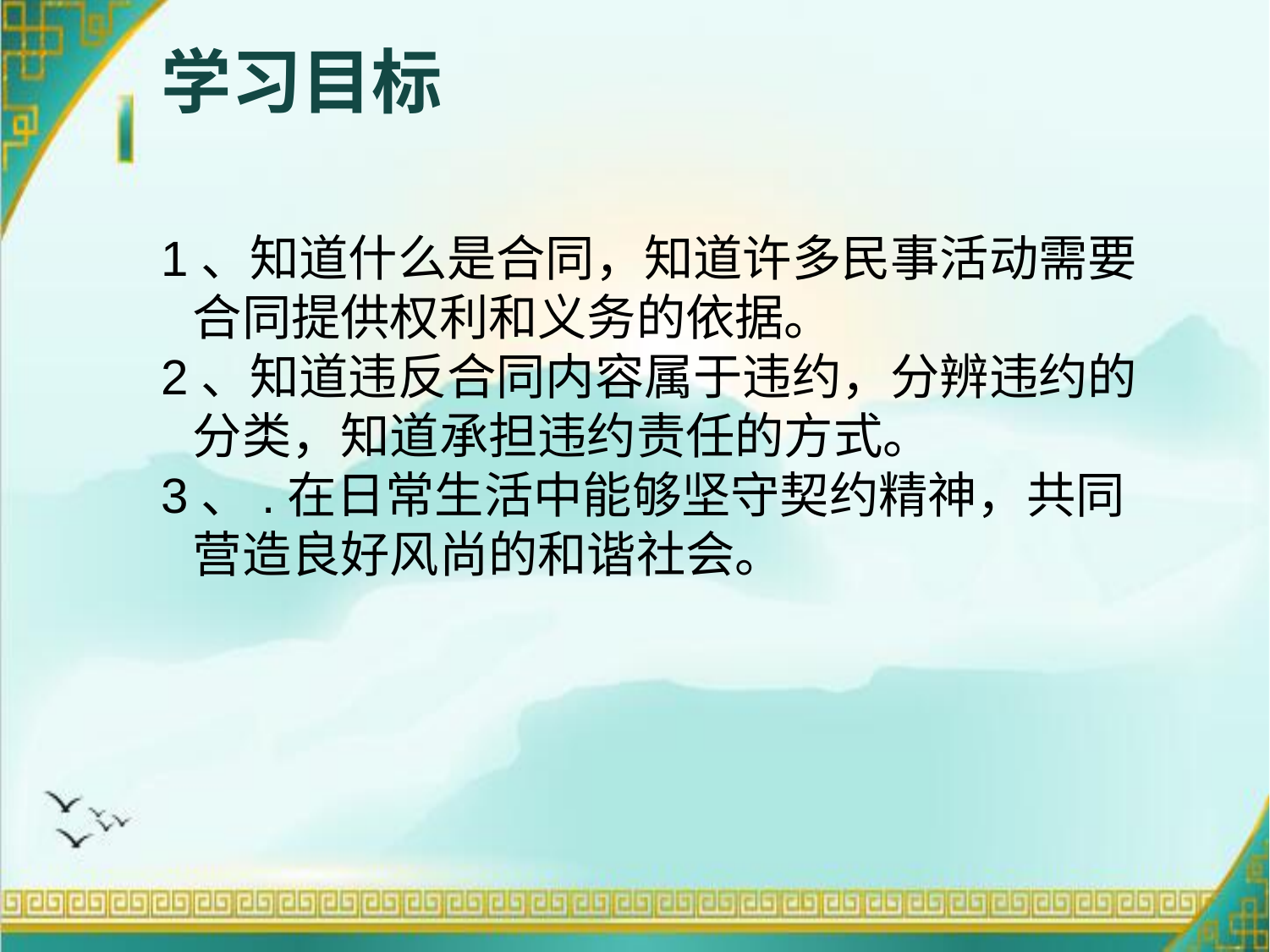

学习目标
1、知道什么是合同，知道许多民事活动需要合同提供权利和义务的依据。
2、知道违反合同内容属于违约，分辨违约的分类，知道承担违约责任的方式。
3、.在日常生活中能够坚守契约精神，共同营造良好风尚的和谐社会。